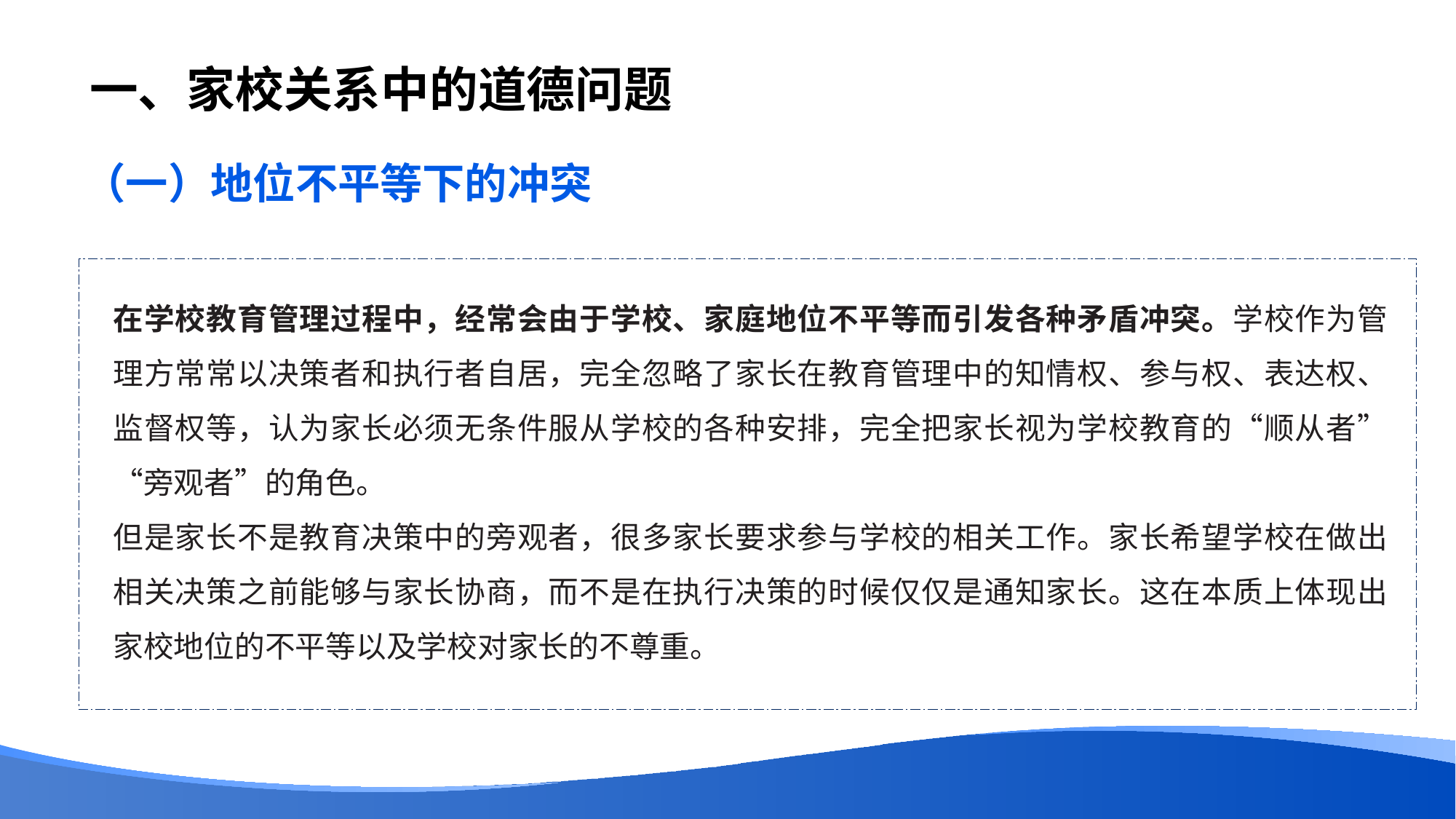

# 一、家校关系中的道德问题
（一）地位不平等下的冲突

在学校教育管理过程中，经常会由于学校、家庭地位不平等而引发各种矛盾冲突。学校作为管理方常常以决策者和执行者自居，完全忽略了家长在教育管理中的知情权、参与权、表达权、监督权等，认为家长必须无条件服从学校的各种安排，完全把家长视为学校教育的“顺从者”“旁观者”的角色。
但是家长不是教育决策中的旁观者，很多家长要求参与学校的相关工作。家长希望学校在做出相关决策之前能够与家长协商，而不是在执行决策的时候仅仅是通知家长。这在本质上体现出家校地位的不平等以及学校对家长的不尊重。